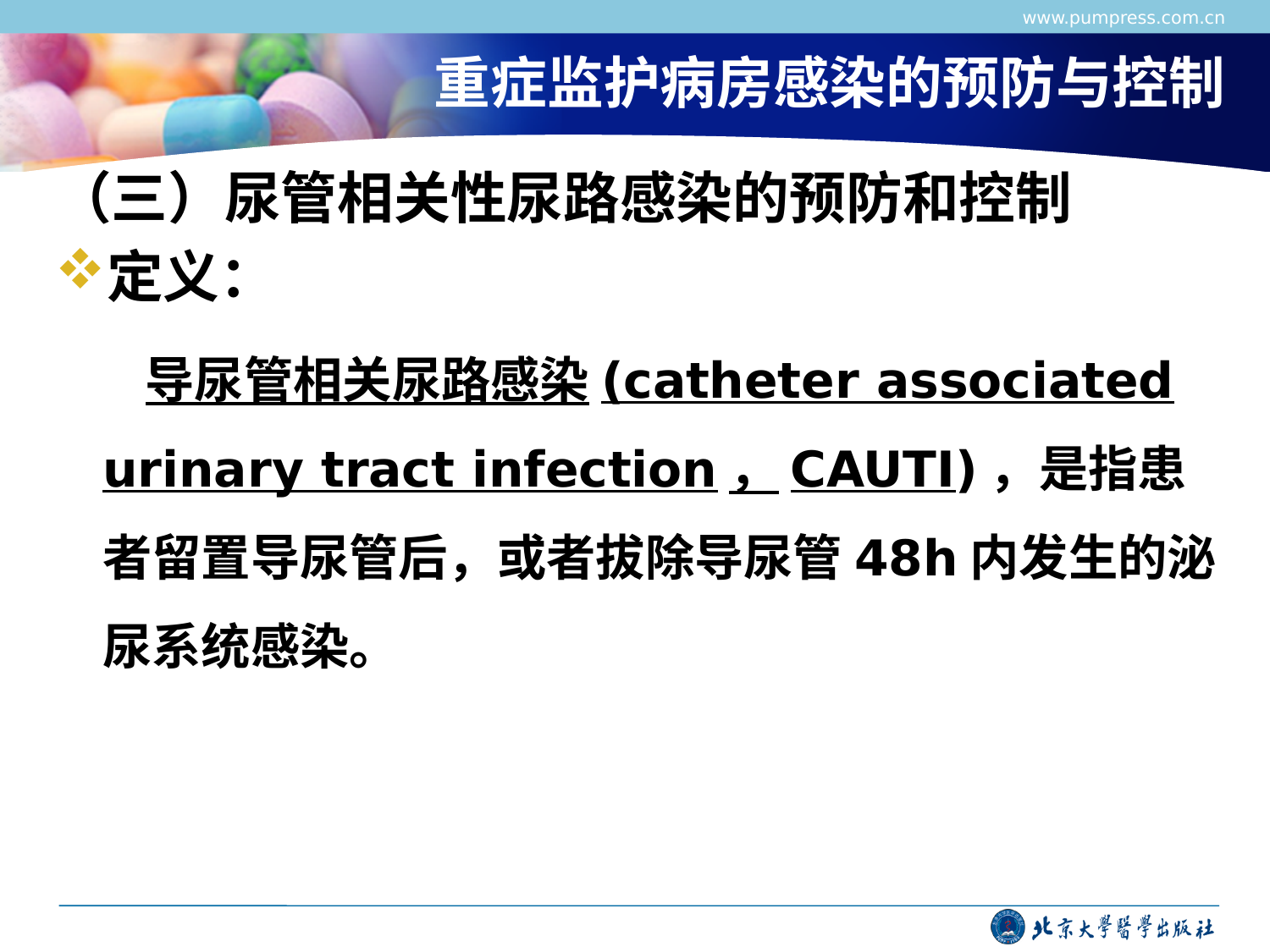

www.pumpress.com.cn
# 重症监护病房感染的预防与控制
（三）尿管相关性尿路感染的预防和控制
定义：
       导尿管相关尿路感染(catheter associated urinary tract infection，CAUTI)，是指患者留置导尿管后，或者拔除导尿管48h内发生的泌尿系统感染。